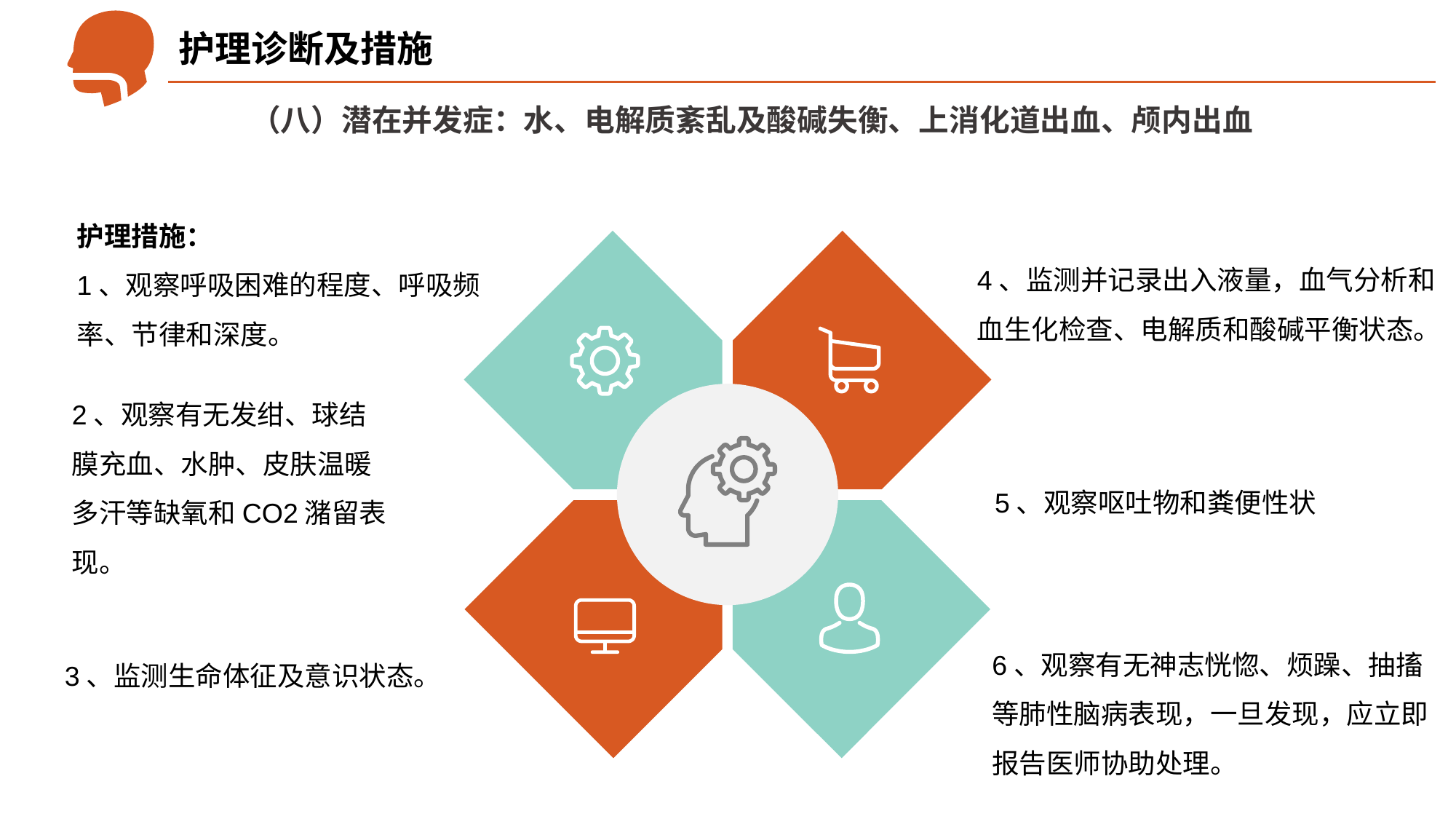

护理诊断及措施
（八）潜在并发症：水、电解质紊乱及酸碱失衡、上消化道出血、颅内出血
护理措施：
1、观察呼吸困难的程度、呼吸频率、节律和深度。

4、监测并记录出入液量，血气分析和血生化检查、电解质和酸碱平衡状态。

2、观察有无发绀、球结膜充血、水肿、皮肤温暖多汗等缺氧和CO2潴留表现。

5、观察呕吐物和粪便性状

6、观察有无神志恍惚、烦躁、抽搐等肺性脑病表现，一旦发现，应立即报告医师协助处理。
3、监测生命体征及意识状态。